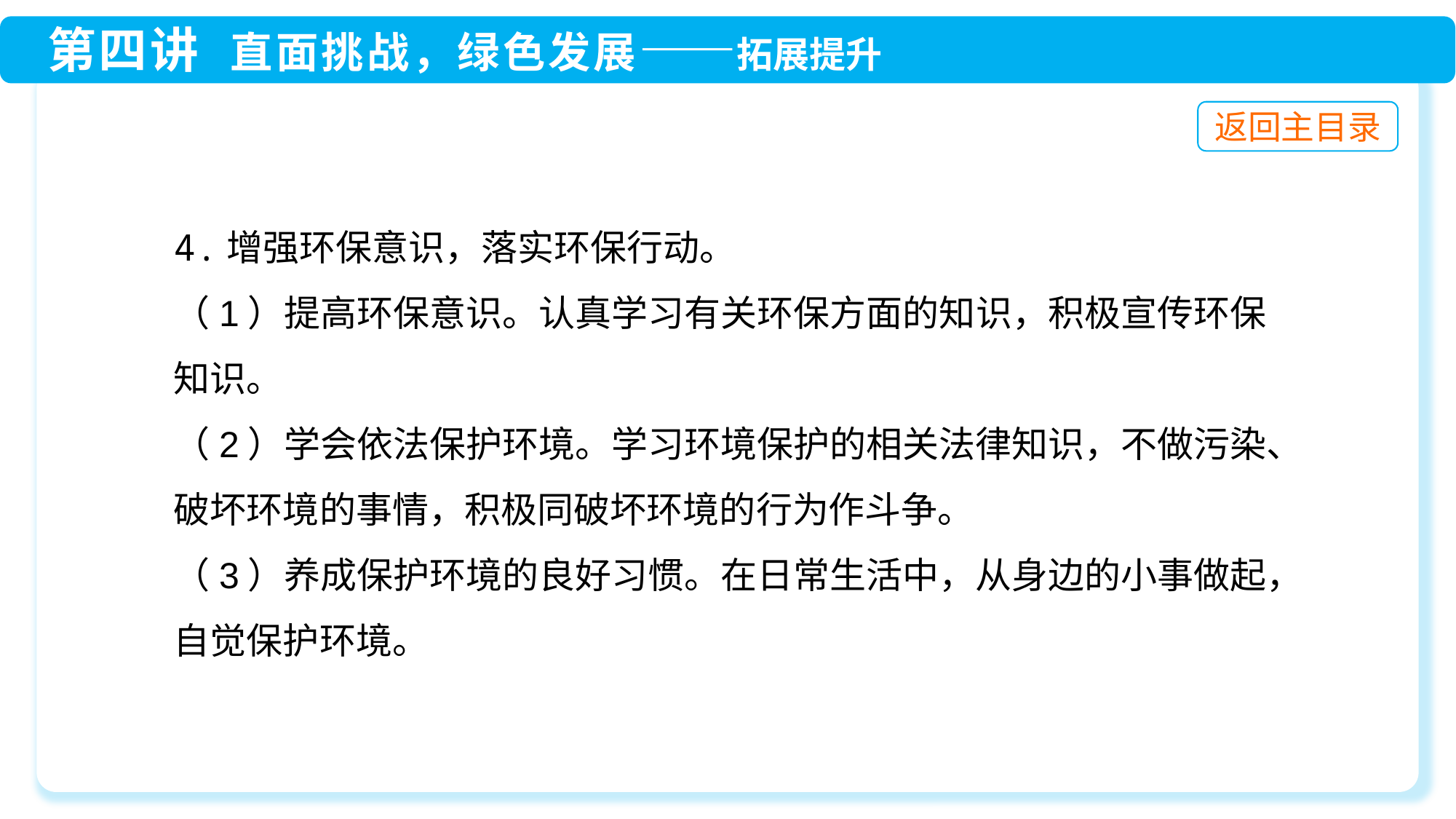

4.增强环保意识，落实环保行动。
（1）提高环保意识。认真学习有关环保方面的知识，积极宣传环保知识。
（2）学会依法保护环境。学习环境保护的相关法律知识，不做污染、破坏环境的事情，积极同破坏环境的行为作斗争。
（3）养成保护环境的良好习惯。在日常生活中，从身边的小事做起，自觉保护环境。